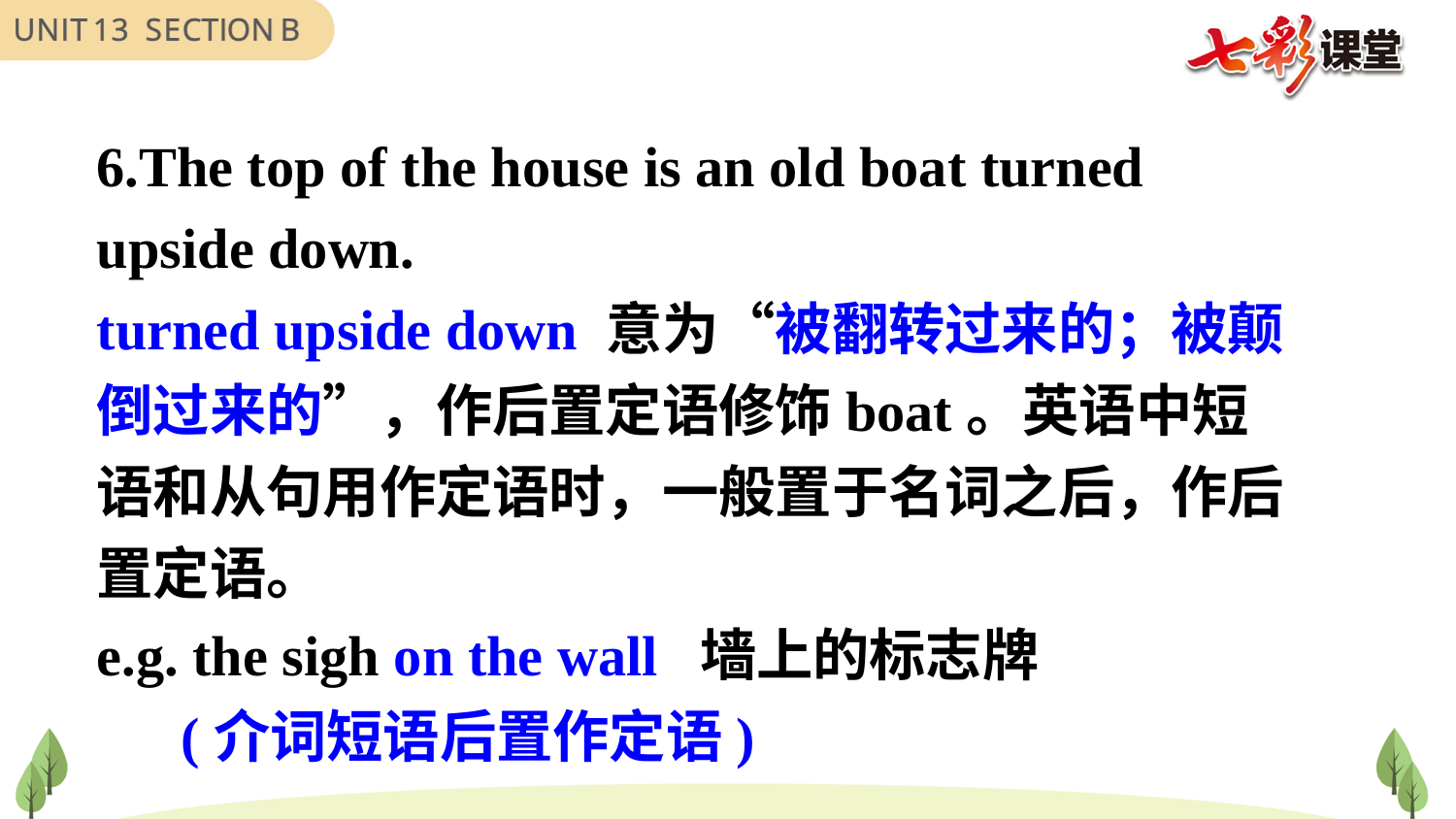

6.The top of the house is an old boat turned upside down.
turned upside down 意为“被翻转过来的；被颠倒过来的”，作后置定语修饰boat。英语中短语和从句用作定语时，一般置于名词之后，作后置定语。
e.g. the sigh on the wall  墙上的标志牌
      (介词短语后置作定语)